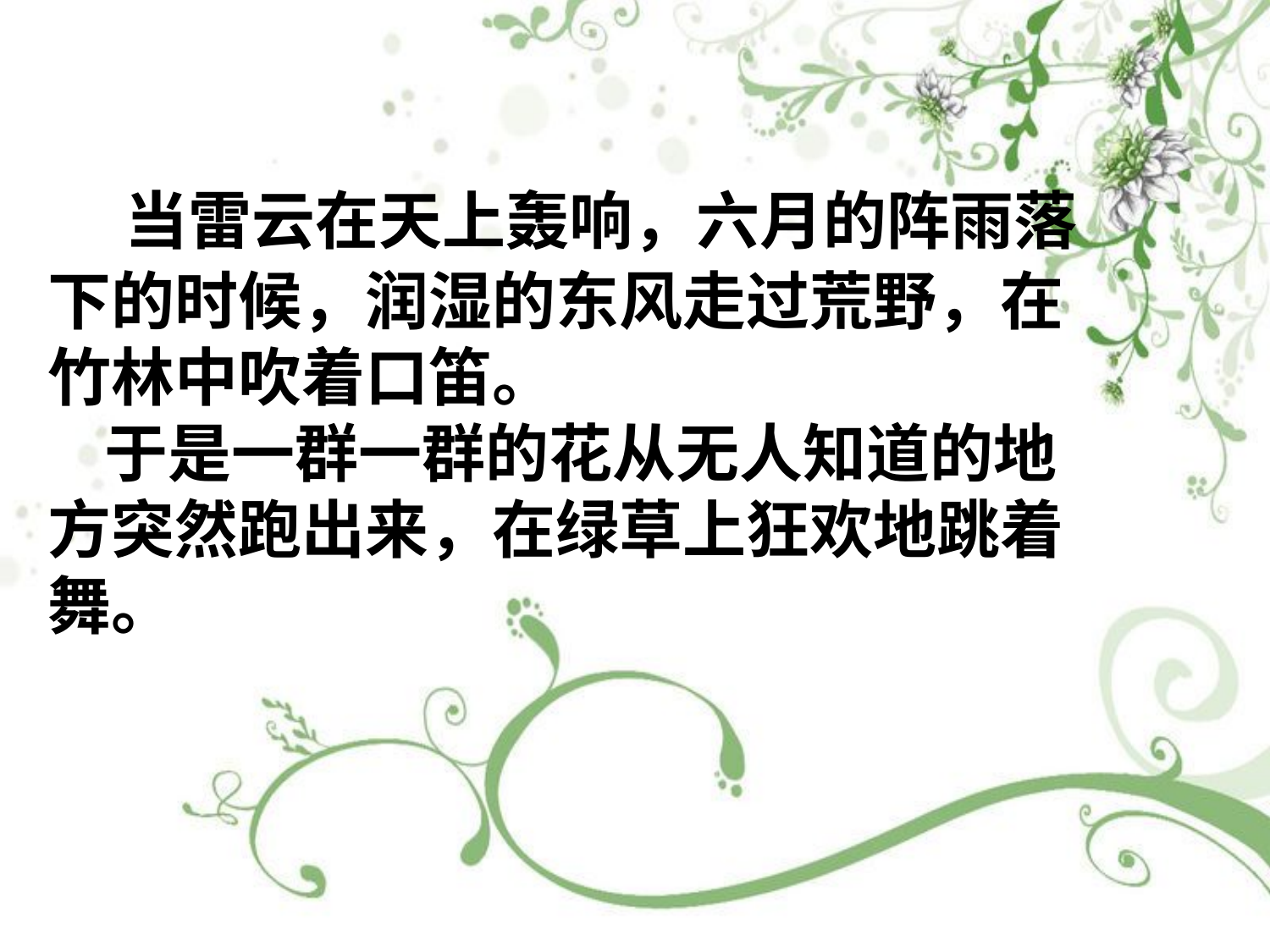

当雷云在天上轰响，六月的阵雨落下的时候，润湿的东风走过荒野，在竹林中吹着口笛。
    于是一群一群的花从无人知道的地方突然跑出来，在绿草上狂欢地跳着舞。